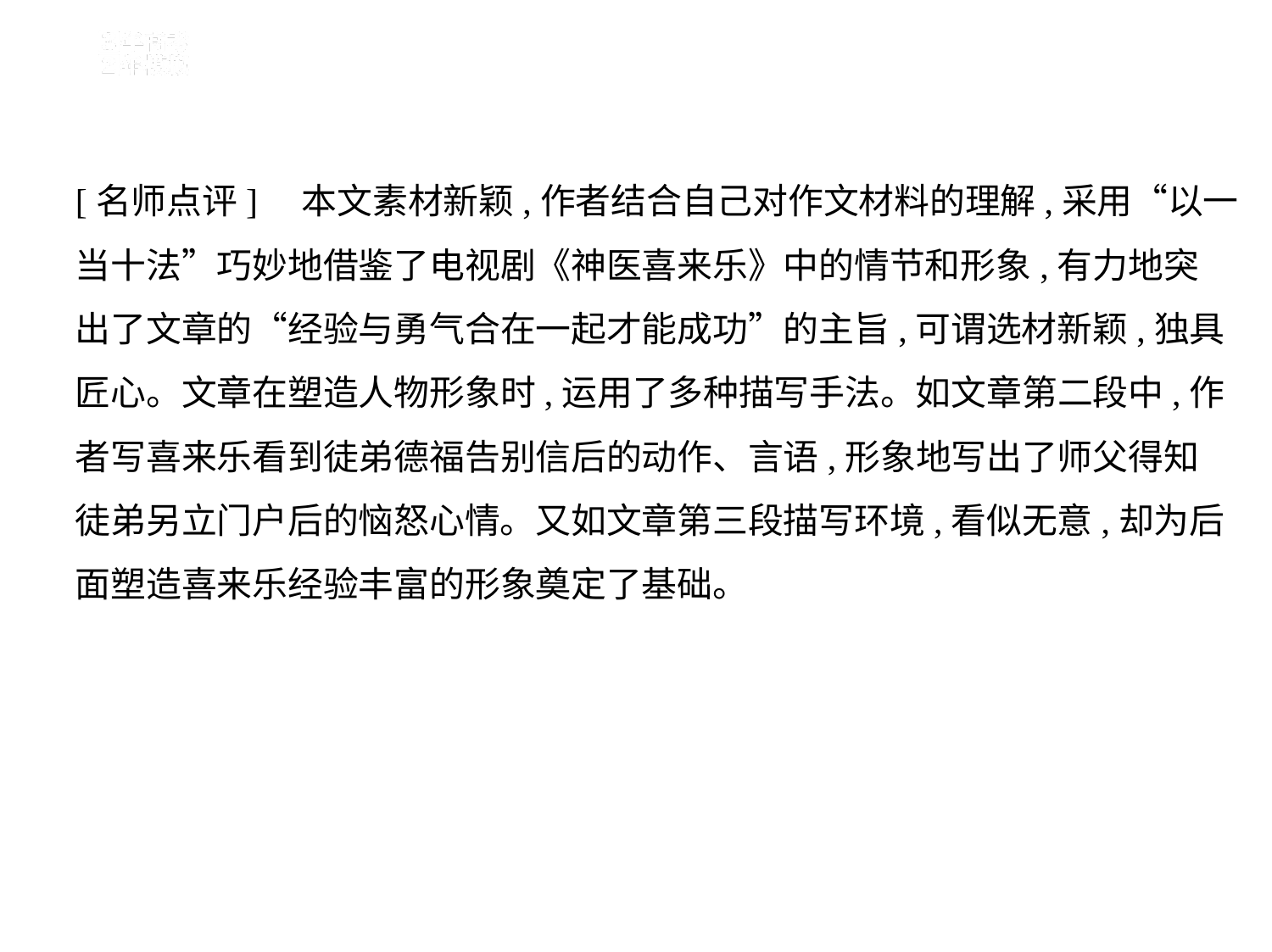

[名师点评]　本文素材新颖,作者结合自己对作文材料的理解,采用“以一
当十法”巧妙地借鉴了电视剧《神医喜来乐》中的情节和形象,有力地突
出了文章的“经验与勇气合在一起才能成功”的主旨,可谓选材新颖,独具
匠心。文章在塑造人物形象时,运用了多种描写手法。如文章第二段中,作
者写喜来乐看到徒弟德福告别信后的动作、言语,形象地写出了师父得知
徒弟另立门户后的恼怒心情。又如文章第三段描写环境,看似无意,却为后
面塑造喜来乐经验丰富的形象奠定了基础。